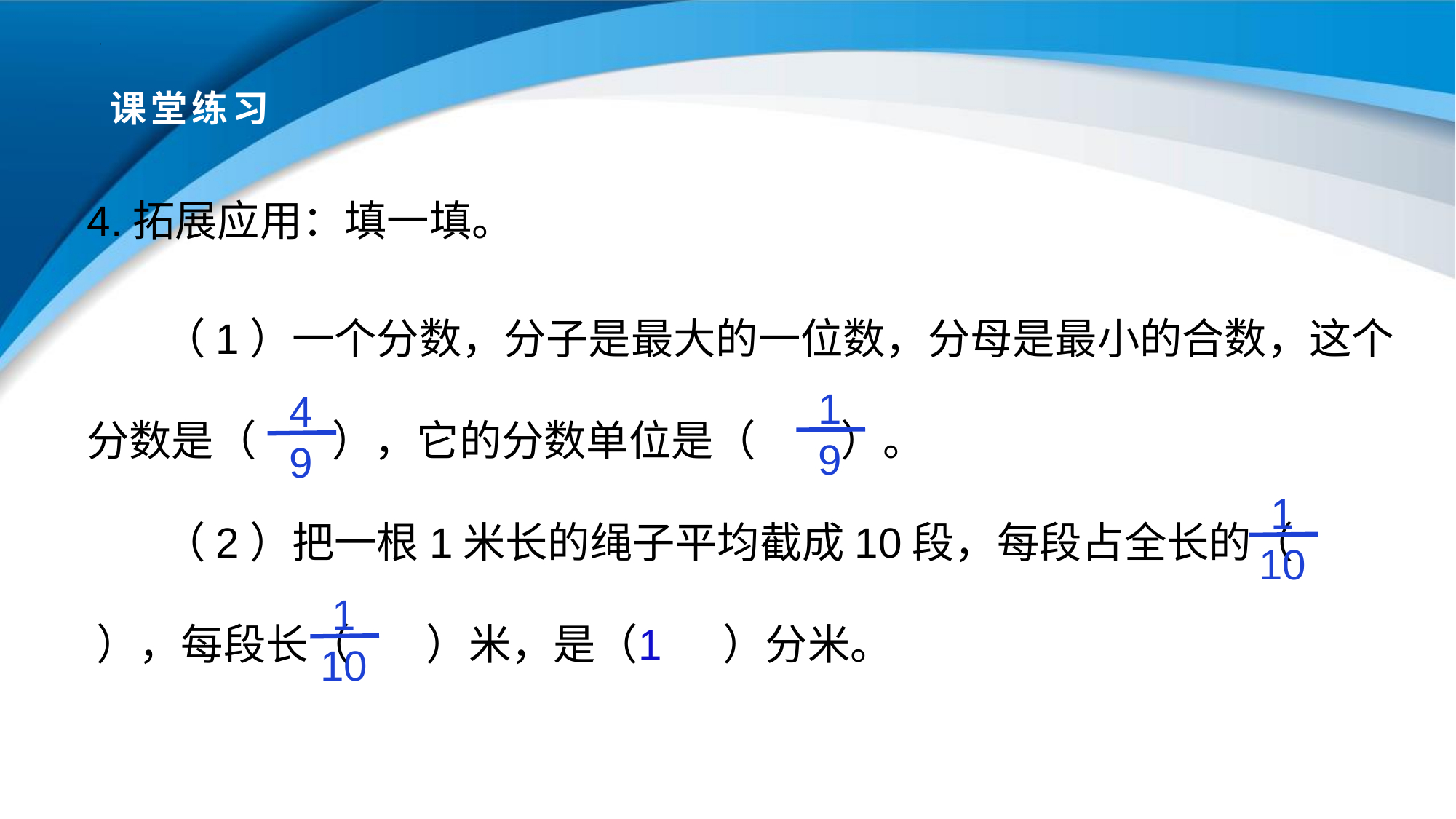

# 课堂练习
4.拓展应用：填一填。
       （1）一个分数，分子是最大的一位数，分母是最小的合数，这个分数是（        ），它的分数单位是（         ）。
       （2）把一根1米长的绳子平均截成10段，每段占全长的（      ），每段长（        ）米，是（         ）分米。
  1
  9

  4
  9

  1
 10

  1
 10

1